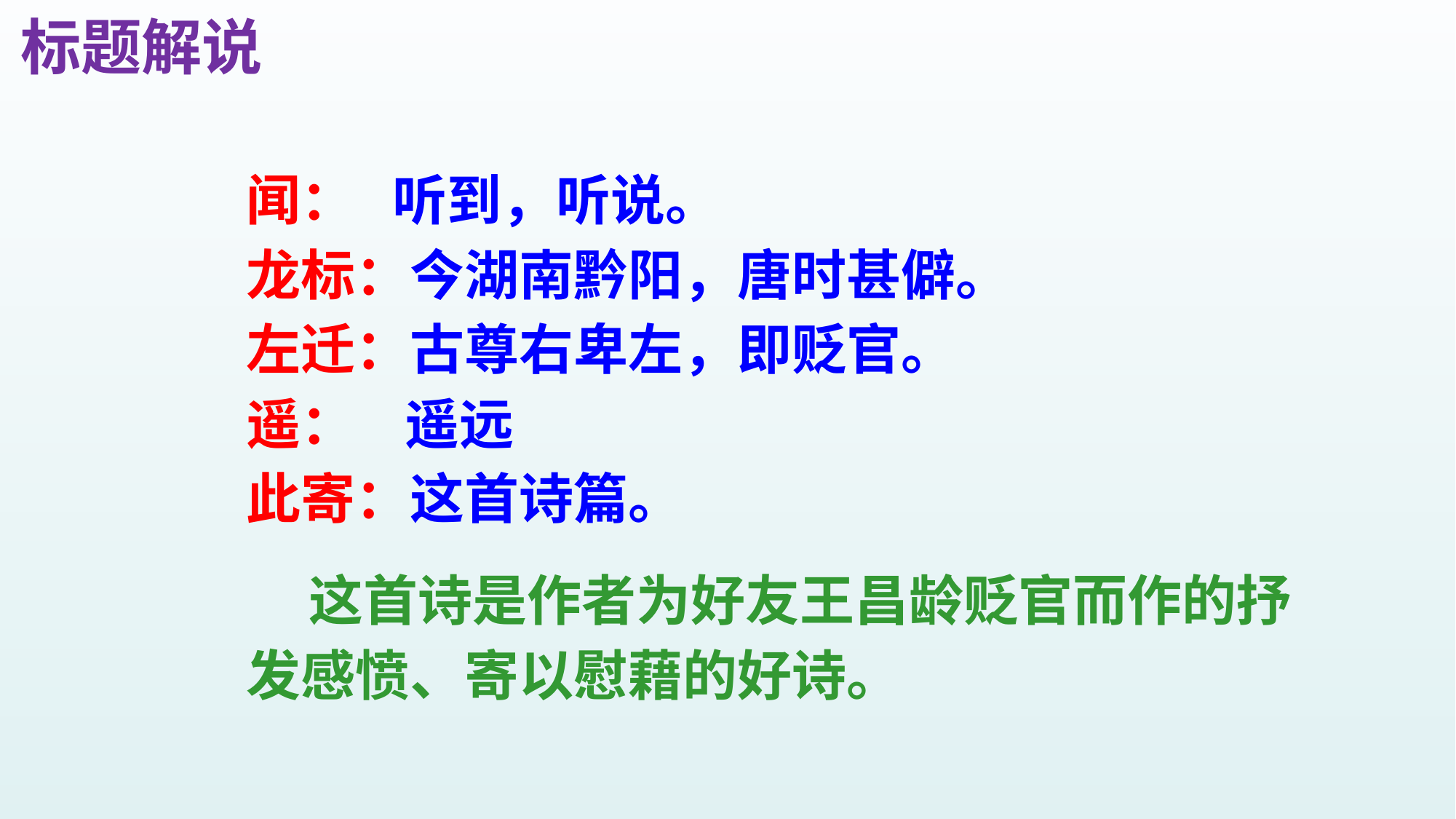

标题解说
闻：   听到，听说。
龙标：今湖南黔阳，唐时甚僻。
左迁：古尊右卑左，即贬官。
遥：    遥远
此寄：这首诗篇。
    这首诗是作者为好友王昌龄贬官而作的抒发感愤、寄以慰藉的好诗。